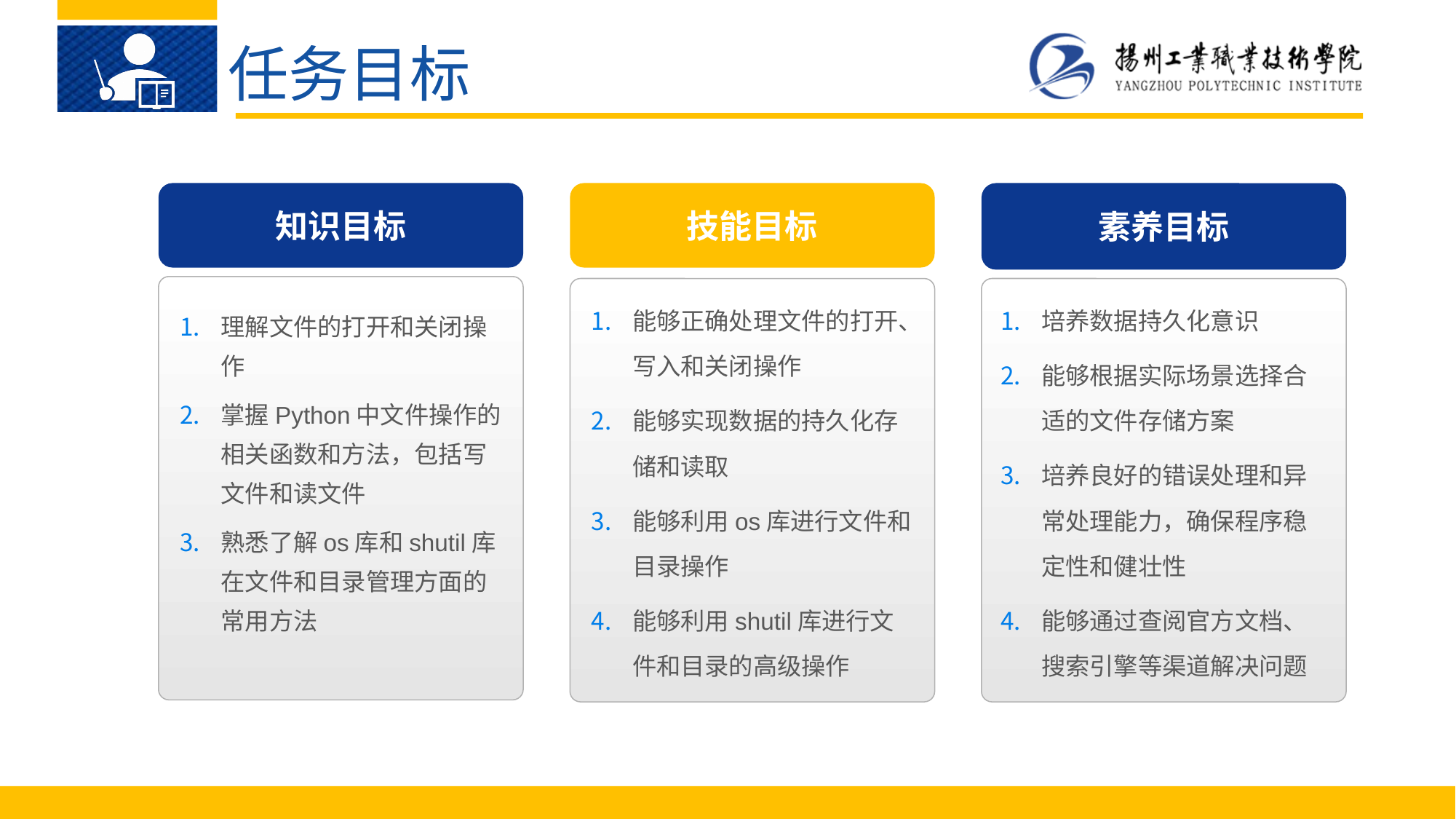

任务目标
知识目标
素养目标
技能目标

理解文件的打开和关闭操作
掌握Python中文件操作的相关函数和方法，包括写文件和读文件
熟悉了解os库和shutil库在文件和目录管理方面的常用方法

培养数据持久化意识
能够根据实际场景选择合适的文件存储方案
培养良好的错误处理和异常处理能力，确保程序稳定性和健壮性
能够通过查阅官方文档、搜索引擎等渠道解决问题

能够正确处理文件的打开、写入和关闭操作
能够实现数据的持久化存储和读取
能够利用os库进行文件和目录操作
能够利用shutil库进行文件和目录的高级操作